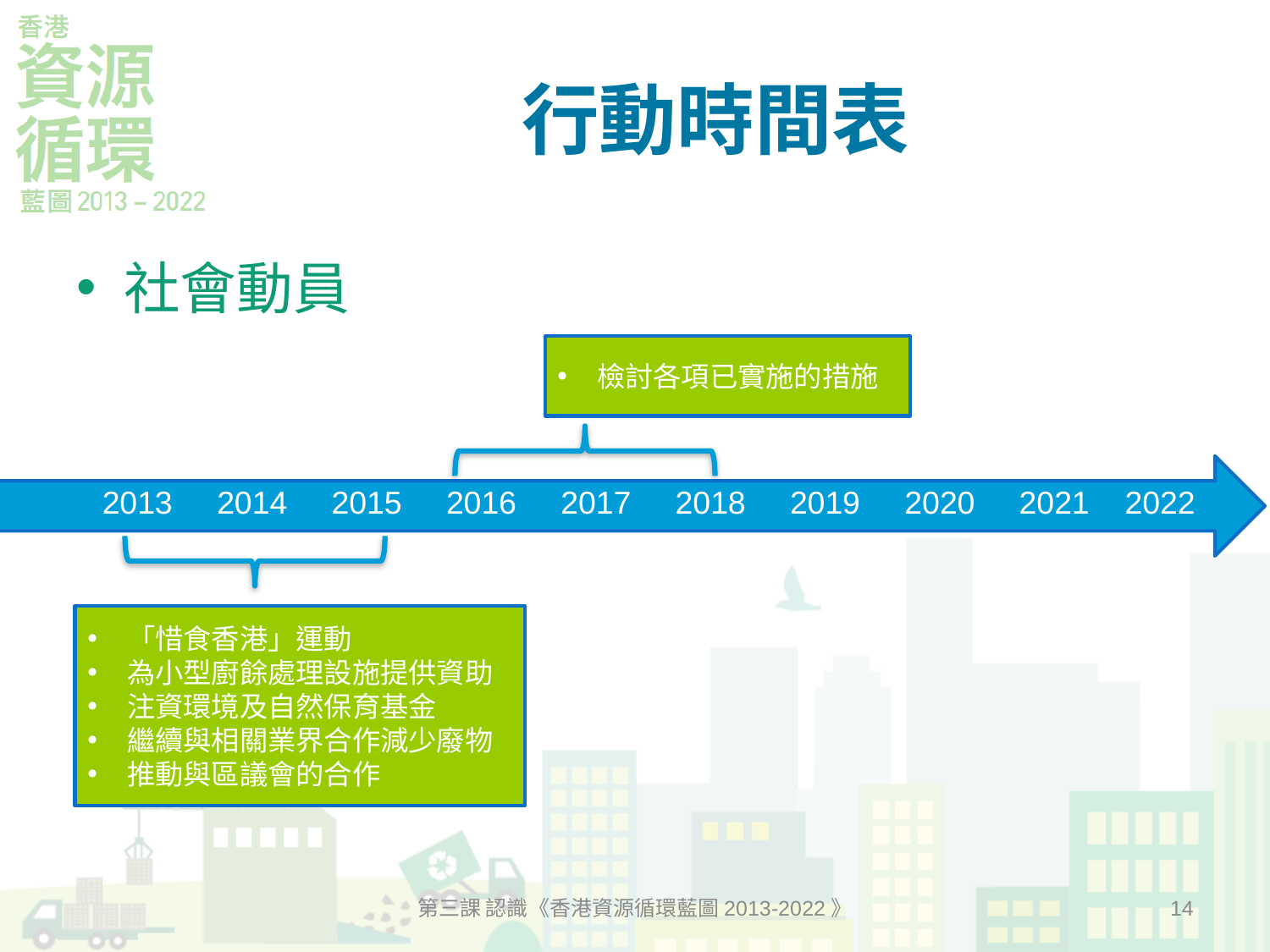

# 行動時間表
社會動員

檢討各項已實施的措施

2013     2014     2015     2016     2017     2018     2019     2020     2021    2022
「惜食香港」運動
為小型廚餘處理設施提供資助
注資環境及自然保育基金
繼續與相關業界合作減少廢物
推動與區議會的合作
第三課 認識《香港資源循環藍圖2013-2022》
14